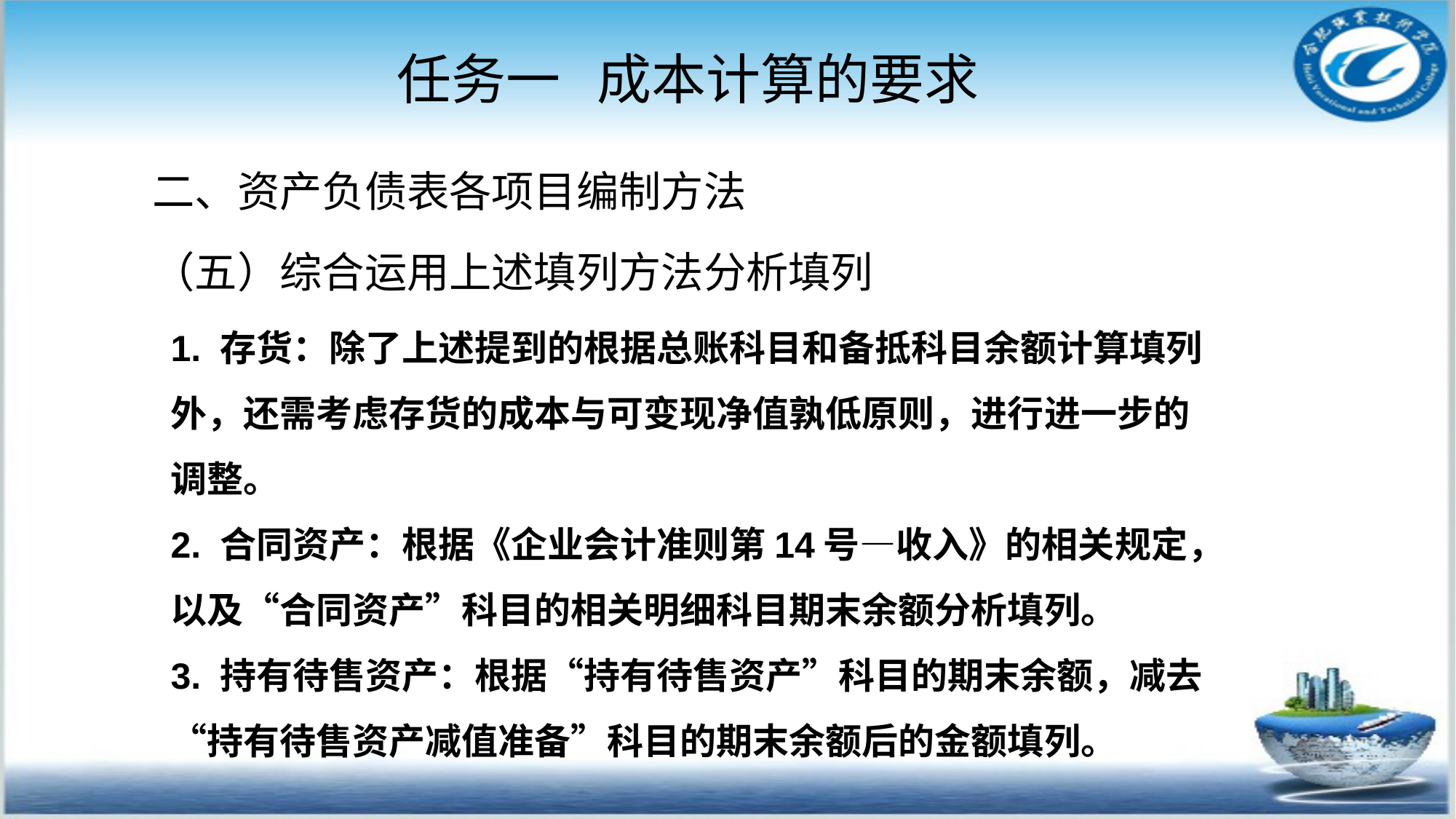

# 任务一   成本计算的要求
二、资产负债表各项目编制方法
（五）综合运用上述填列方法分析填列
1. 存货：除了上述提到的根据总账科目和备抵科目余额计算填列外，还需考虑存货的成本与可变现净值孰低原则，进行进一步的调整。
2. 合同资产：根据《企业会计准则第14号—收入》的相关规定，以及“合同资产”科目的相关明细科目期末余额分析填列。
3. 持有待售资产：根据“持有待售资产”科目的期末余额，减去“持有待售资产减值准备”科目的期末余额后的金额填列。